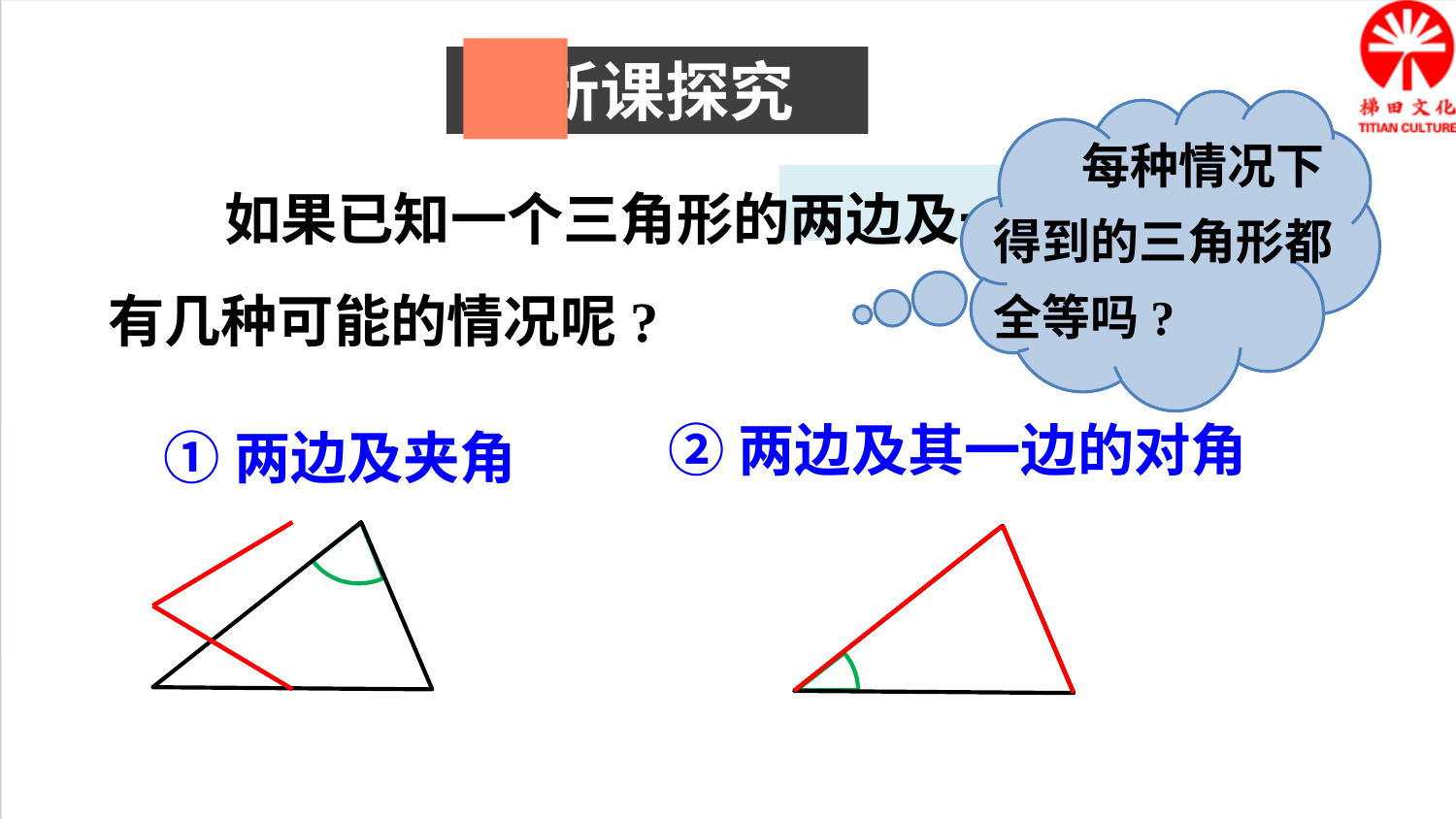

新课探究

       每种情况下得到的三角形都全等吗?
        如果已知一个三角形的两边及一角，那么有几种可能的情况呢?

②两边及其一边的对角
①两边及夹角